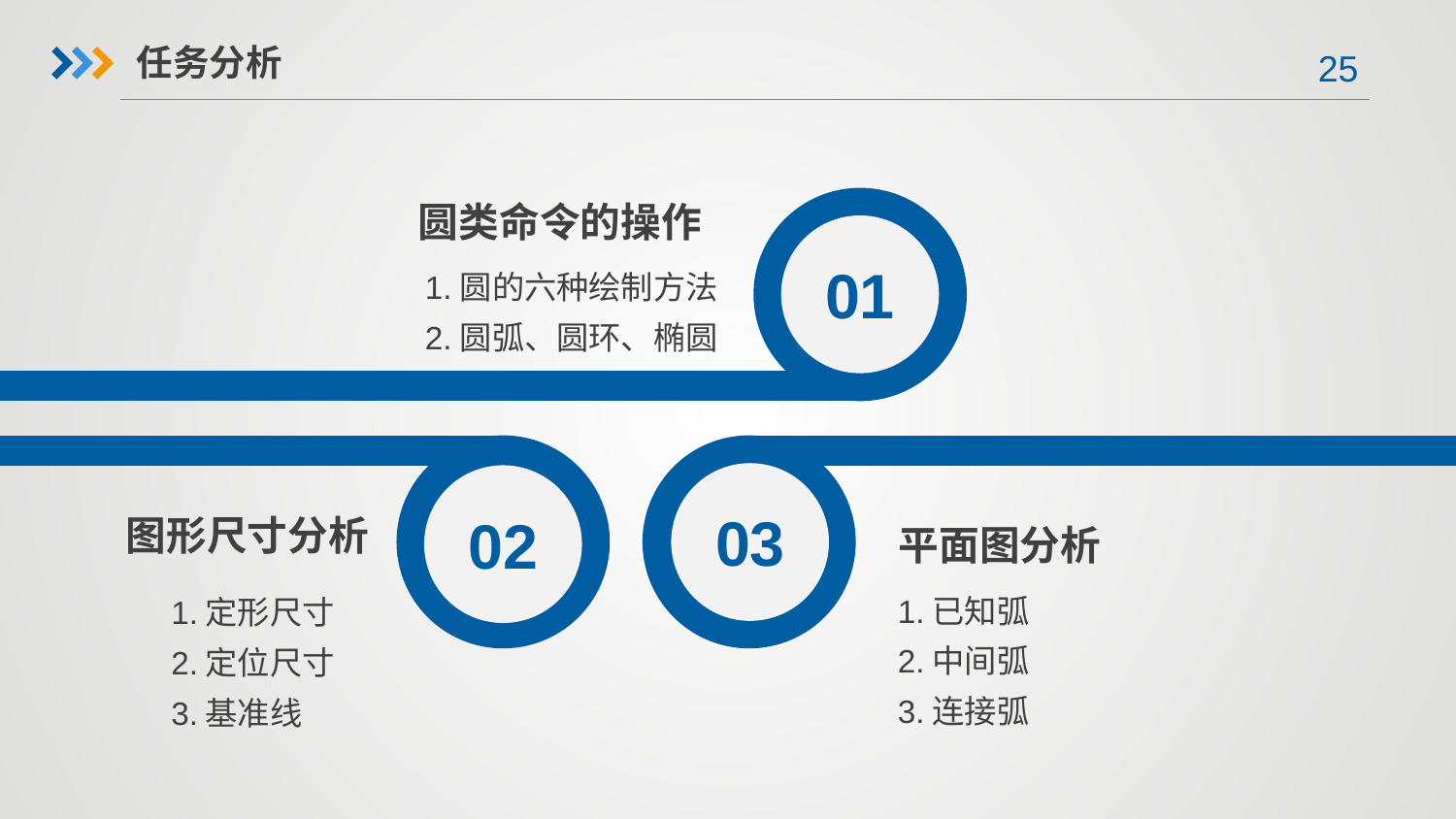

任务分析

01
圆类命令的操作
1.圆的六种绘制方法
2.圆弧、圆环、椭圆

02

03
图形尺寸分析
平面图分析
1.已知弧
2.中间弧
3.连接弧
1.定形尺寸
2.定位尺寸
3.基准线